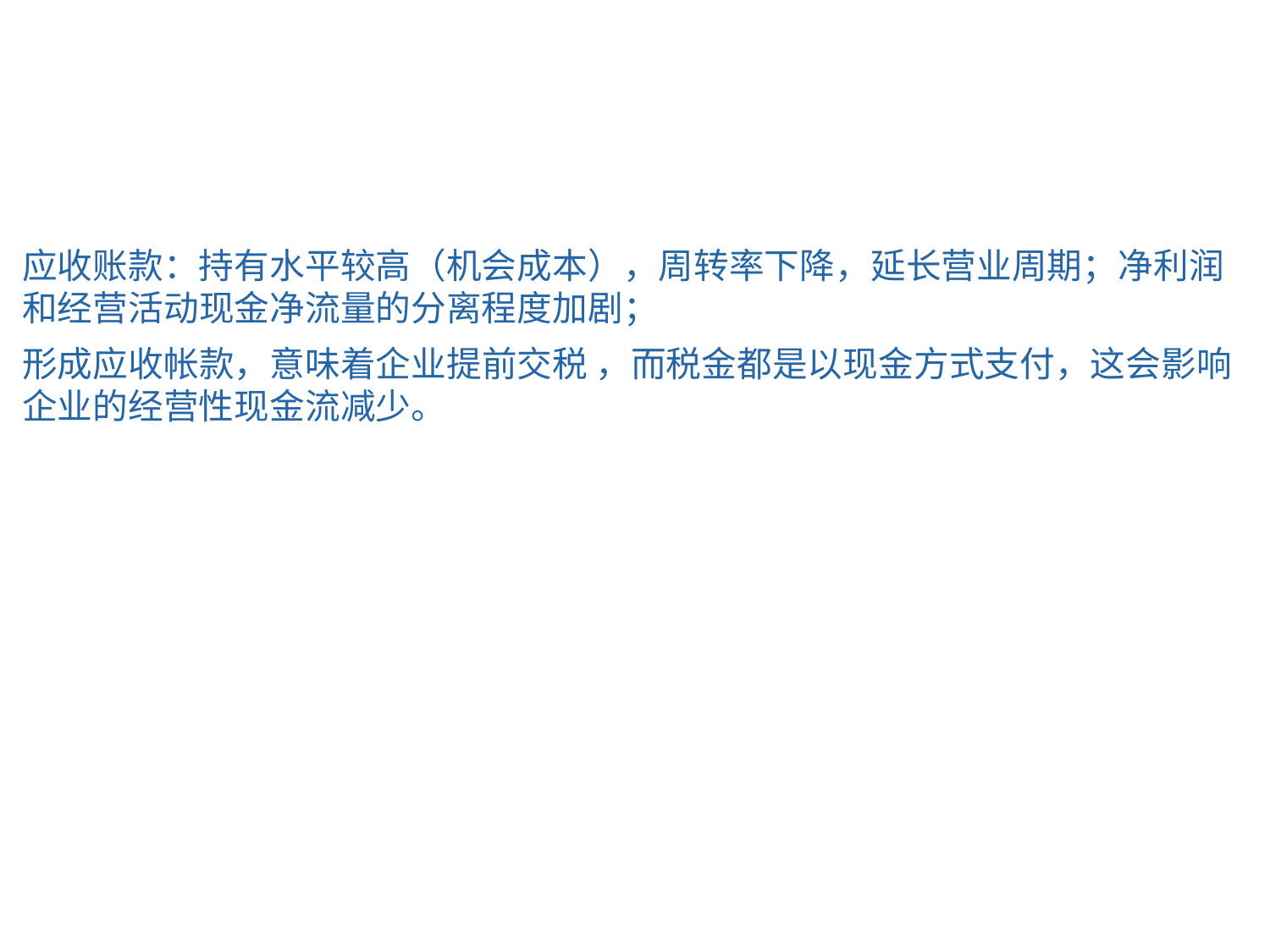

#
应收账款：持有水平较高（机会成本），周转率下降，延长营业周期；净利润和经营活动现金净流量的分离程度加剧；
形成应收帐款，意味着企业提前交税 ，而税金都是以现金方式支付，这会影响企业的经营性现金流减少。